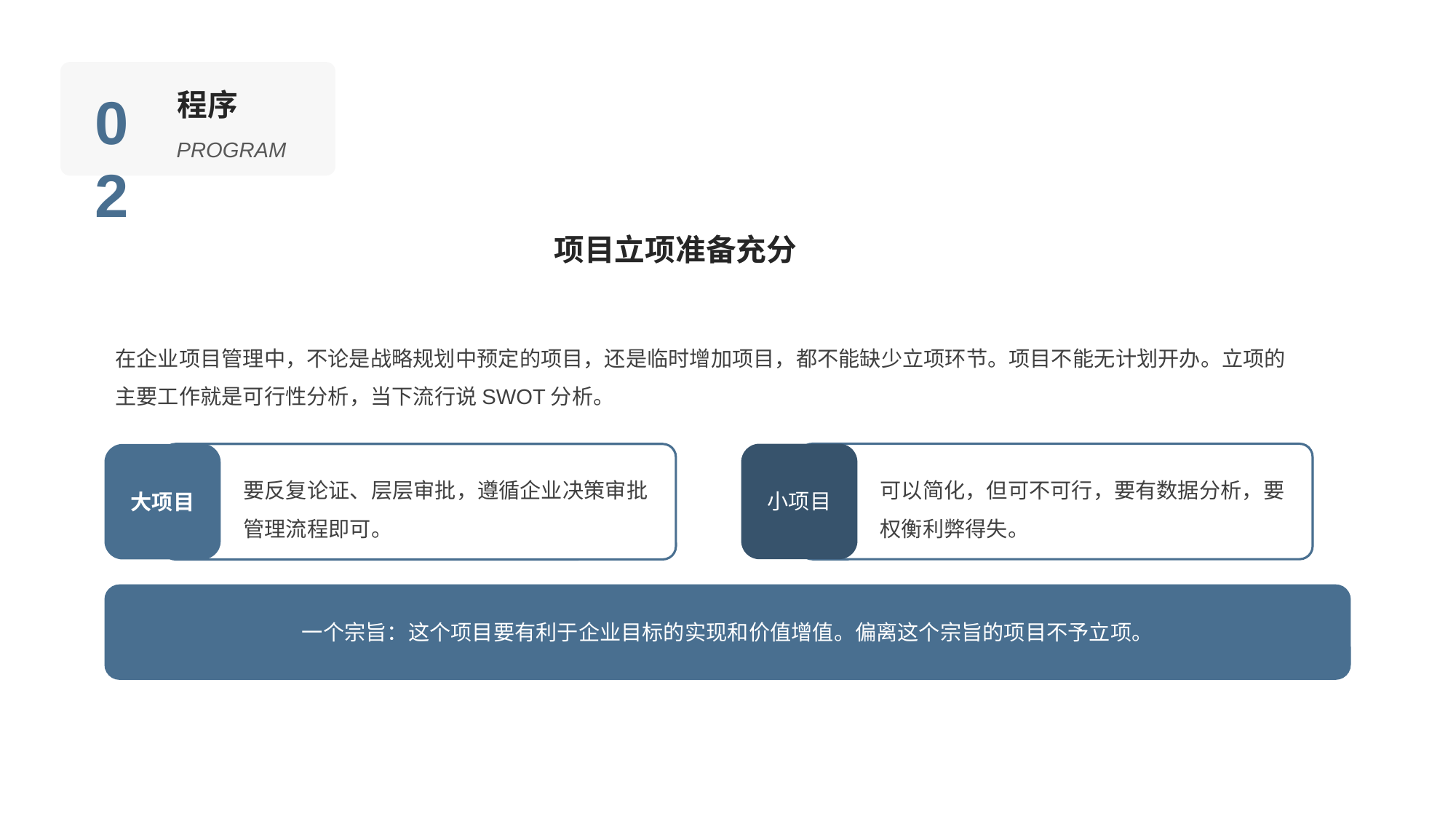

02
程序
PROGRAM
项目立项准备充分
在企业项目管理中，不论是战略规划中预定的项目，还是临时增加项目，都不能缺少立项环节。项目不能无计划开办。立项的主要工作就是可行性分析，当下流行说SWOT分析。

小项目

可以简化，但可不可行，要有数据分析，要权衡利弊得失。

大项目

要反复论证、层层审批，遵循企业决策审批管理流程即可。
一个宗旨：这个项目要有利于企业目标的实现和价值增值。偏离这个宗旨的项目不予立项。